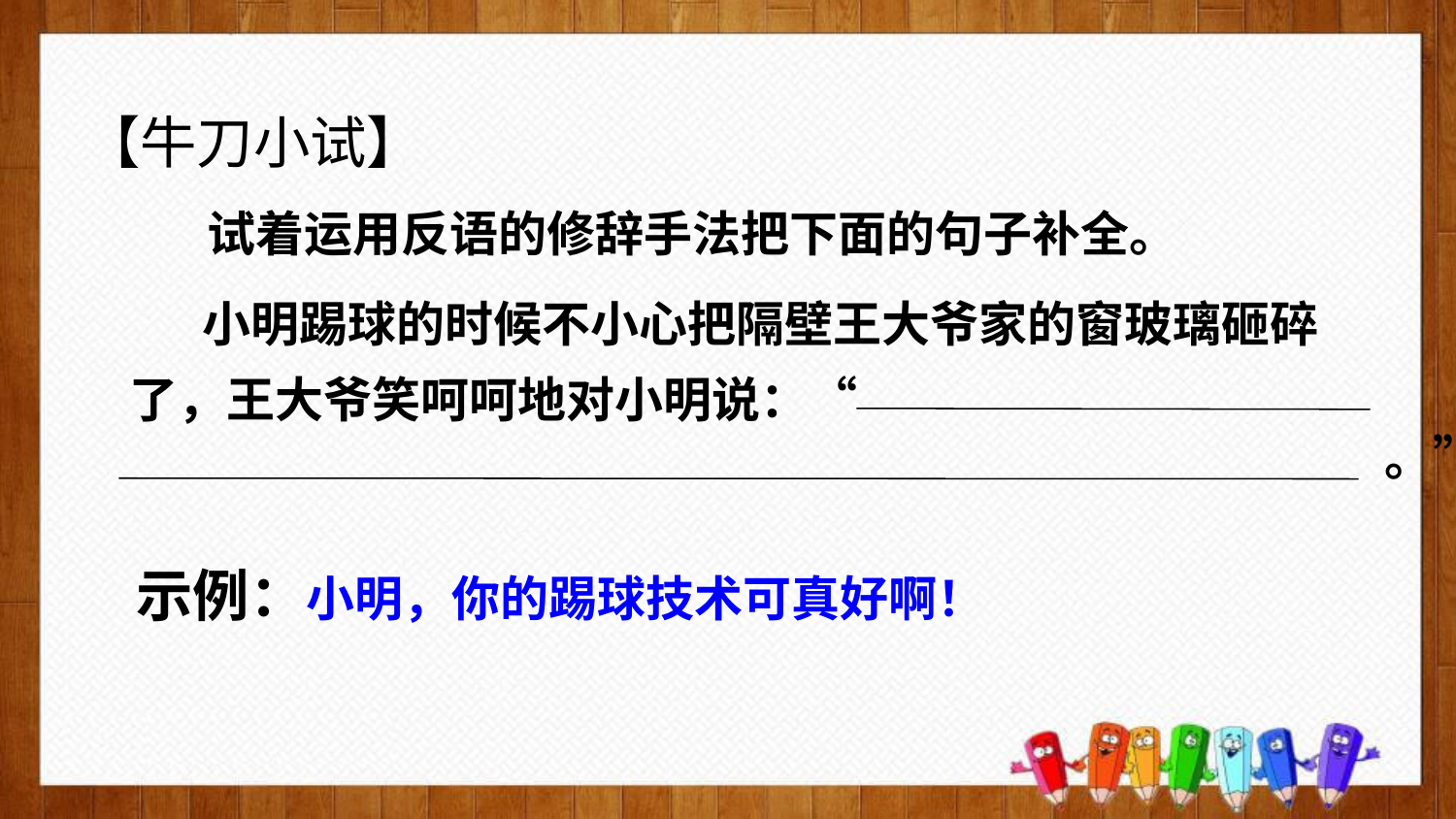

【牛刀小试】
试着运用反语的修辞手法把下面的句子补全。
小明踢球的时候不小心把隔壁王大爷家的窗玻璃砸碎了，王大爷笑呵呵地对小明说：“
。”
示例：小明，你的踢球技术可真好啊！